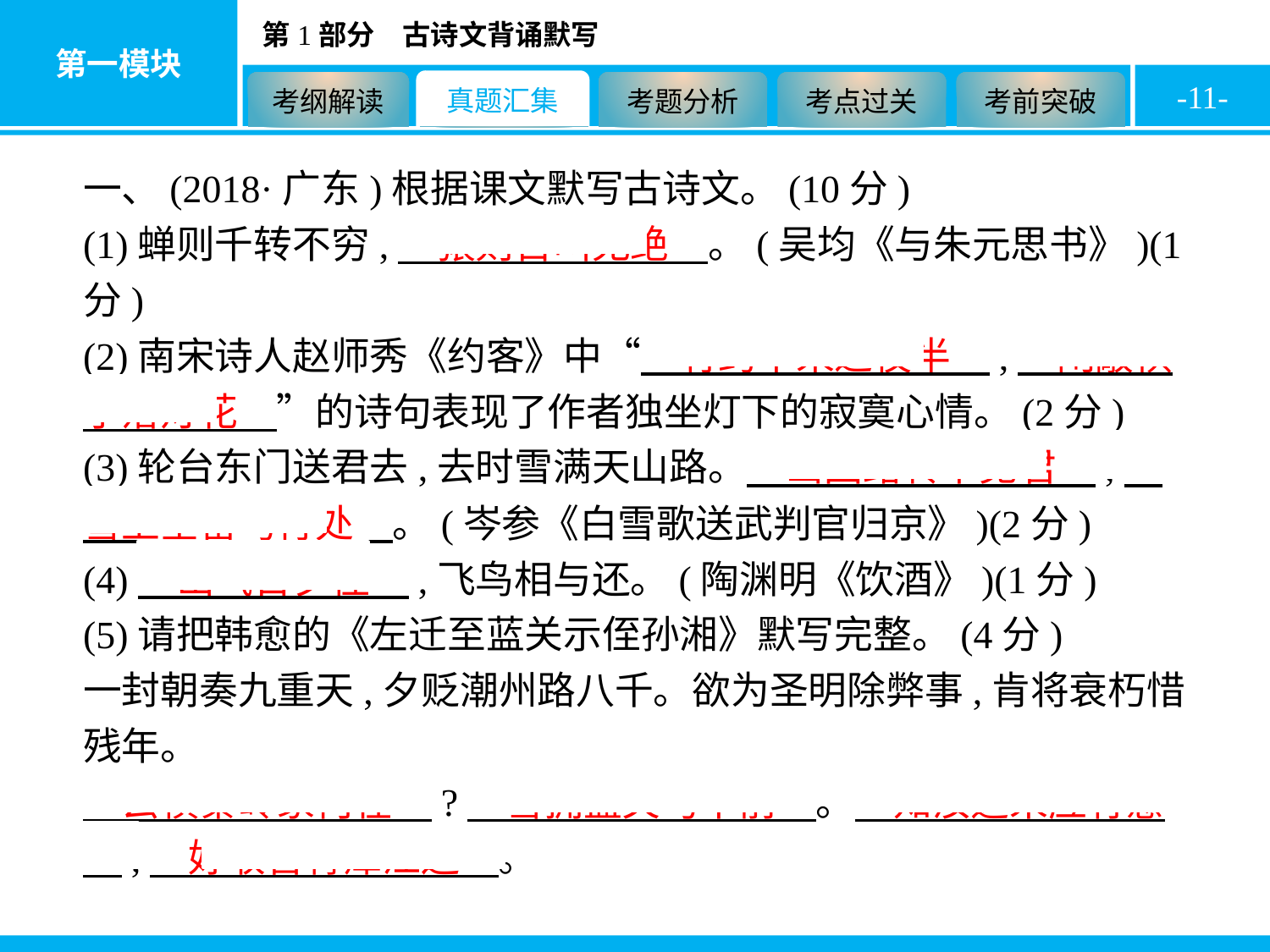

-11-
一、(2018·广东)根据课文默写古诗文。(10分)
(1)蝉则千转不穷,　猿则百叫无绝　。(吴均《与朱元思书》)(1分)
(2)南宋诗人赵师秀《约客》中“　有约不来过夜半　,　闲敲棋子落灯花　”的诗句表现了作者独坐灯下的寂寞心情。(2分)
(3)轮台东门送君去,去时雪满天山路。　山回路转不见君　,　雪上空留马行处　。(岑参《白雪歌送武判官归京》)(2分)
(4)　山气日夕佳　,飞鸟相与还。(陶渊明《饮酒》)(1分)
(5)请把韩愈的《左迁至蓝关示侄孙湘》默写完整。(4分)
一封朝奏九重天,夕贬潮州路八千。欲为圣明除弊事,肯将衰朽惜残年。
　云横秦岭家何在　?　雪拥蓝关马不前　。　知汝远来应有意　,　好收吾骨瘴江边　。